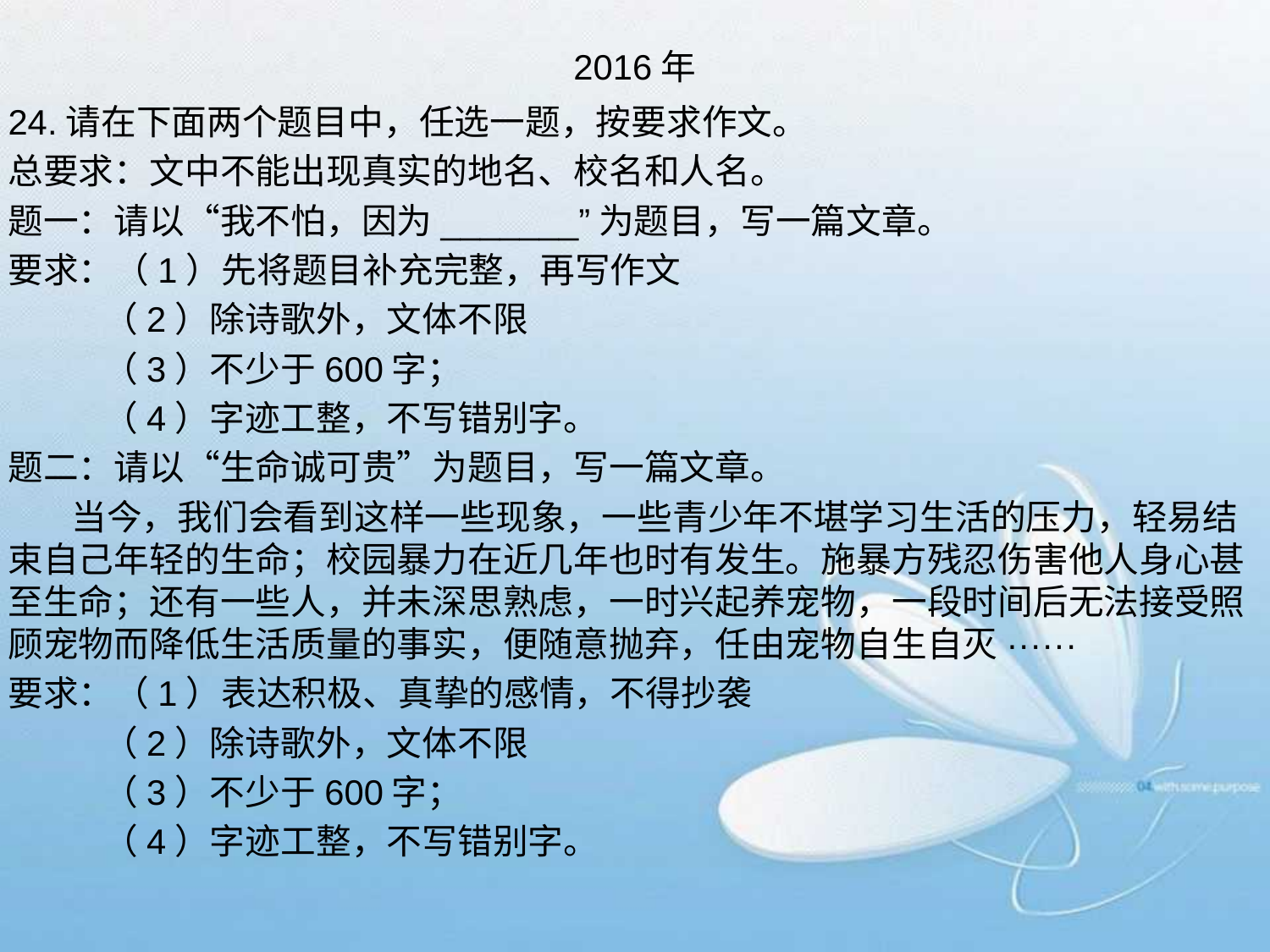

# 2016年
24.请在下面两个题目中，任选一题，按要求作文。
总要求：文中不能出现真实的地名、校名和人名。
题一：请以“我不怕，因为_______”为题目，写一篇文章。
要求：（1）先将题目补充完整，再写作文
           （2）除诗歌外，文体不限
           （3）不少于600字；
           （4）字迹工整，不写错别字。
题二：请以“生命诚可贵”为题目，写一篇文章。
       当今，我们会看到这样一些现象，一些青少年不堪学习生活的压力，轻易结束自己年轻的生命；校园暴力在近几年也时有发生。施暴方残忍伤害他人身心甚至生命；还有一些人，并未深思熟虑，一时兴起养宠物，一段时间后无法接受照顾宠物而降低生活质量的事实，便随意抛弃，任由宠物自生自灭······
要求：（1）表达积极、真挚的感情，不得抄袭
           （2）除诗歌外，文体不限
           （3）不少于600字；
           （4）字迹工整，不写错别字。